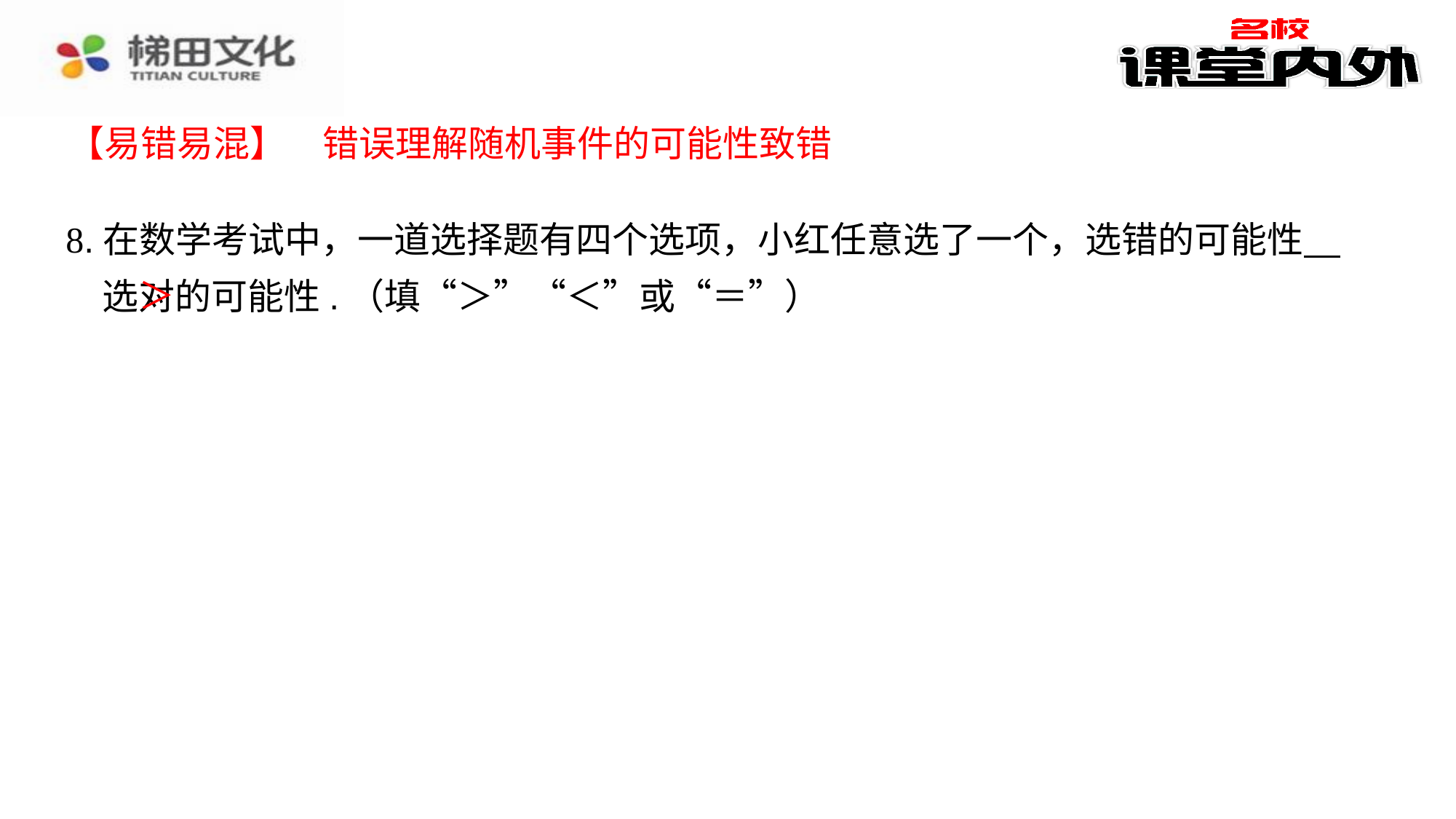

【易错易混】　错误理解随机事件的可能性致错
8.在数学考试中，一道选择题有四个选项，小红任意选了一个，选错的可能性 　＞　⁠选对的可能性.（填“＞”“＜”或“＝”）
＞